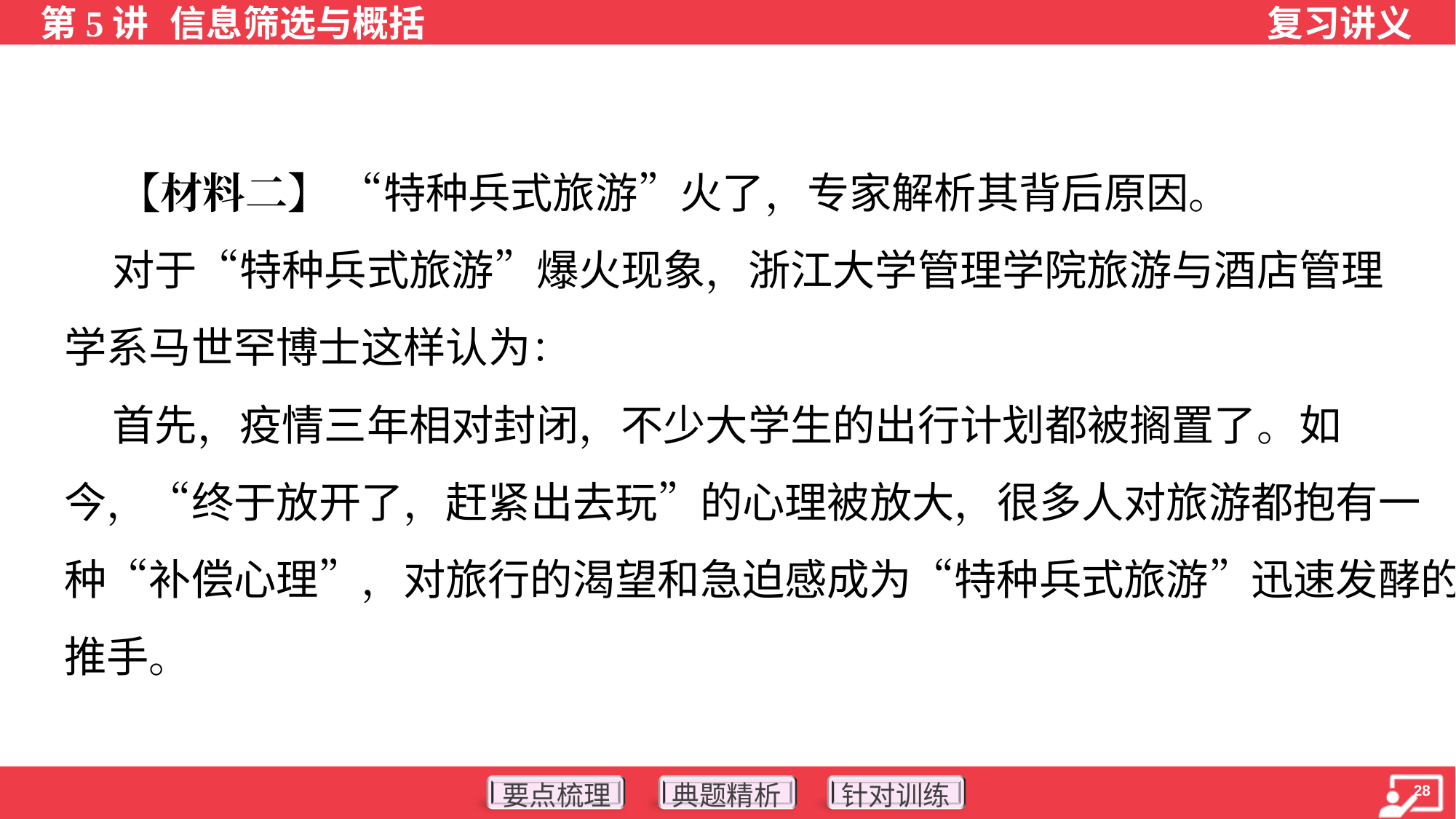

【材料二】 “特种兵式旅游”火了，专家解析其背后原因。
    对于“特种兵式旅游”爆火现象，浙江大学管理学院旅游与酒店管理
学系马世罕博士这样认为：
    首先，疫情三年相对封闭，不少大学生的出行计划都被搁置了。如
今，“终于放开了，赶紧出去玩”的心理被放大，很多人对旅游都抱有一
种“补偿心理”，对旅行的渴望和急迫感成为“特种兵式旅游”迅速发酵的
推手。